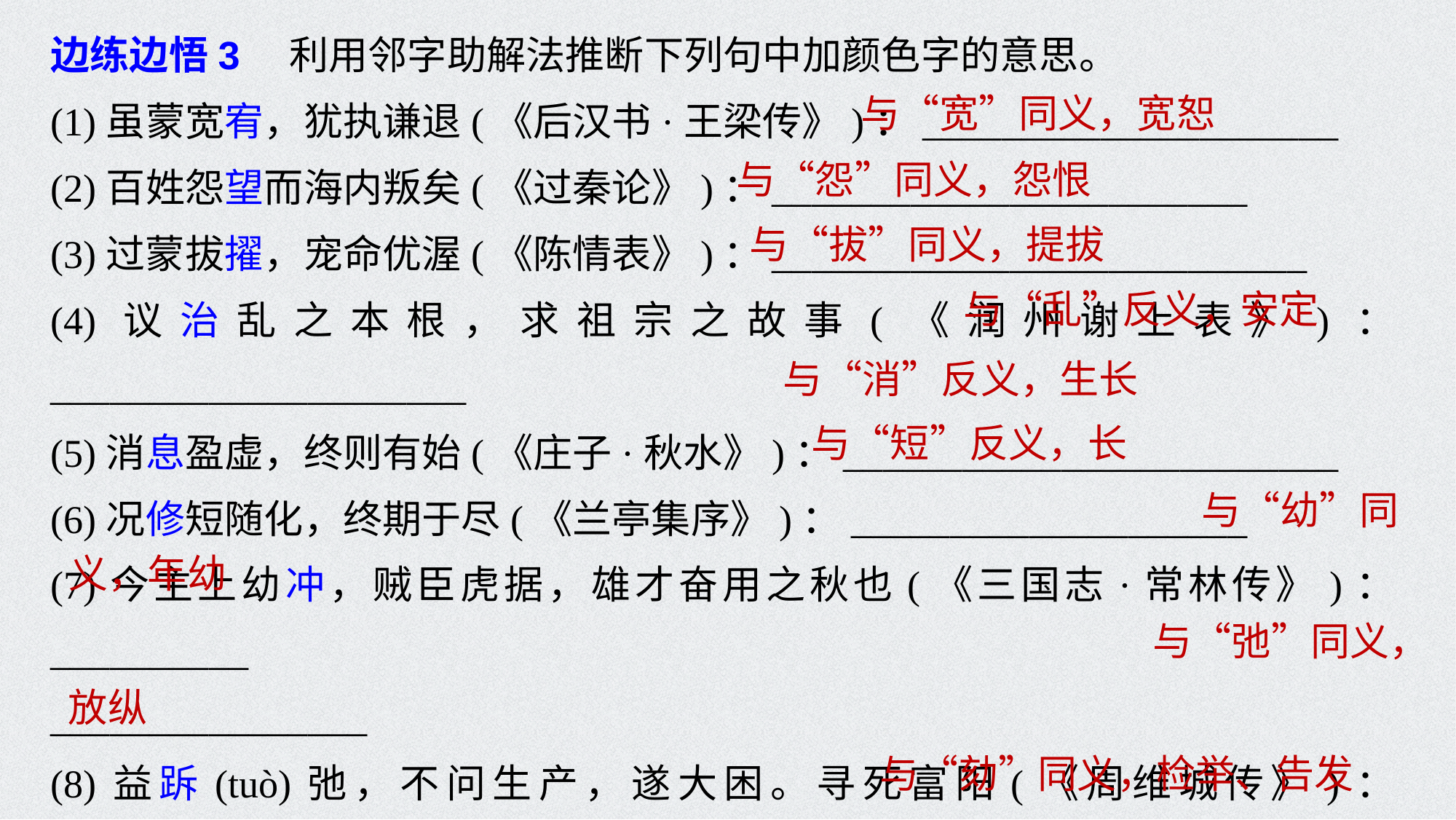

边练边悟3　利用邻字助解法推断下列句中加颜色字的意思。
(1)虽蒙宽宥，犹执谦退(《后汉书·王梁传》)：_____________________
(2)百姓怨望而海内叛矣(《过秦论》)：________________________
(3)过蒙拔擢，宠命优渥(《陈情表》)：___________________________
(4)议治乱之本根，求祖宗之故事(《润州谢上表》)：_____________________
(5)消息盈虚，终则有始(《庄子·秋水》)：_________________________
(6)况修短随化，终期于尽(《兰亭集序》)：____________________
(7)今主上幼冲，贼臣虎据，雄才奋用之秋也(《三国志·常林传》)：__________
________________
(8)益跅(tuò)弛，不问生产，遂大困。寻死富阳(《周维城传》)：_____________
_________
(9)至乃尚书郎乘马，则纠劾之(《颜氏家训》)：_________________________
与“宽”同义，宽恕
与“怨”同义，怨恨
与“拔”同义，提拔
与“乱”反义，安定
与“消”反义，生长
与“短”反义，长
与“幼”同
义，年幼
与“弛”同义，
放纵
与“劾”同义，检举、告发